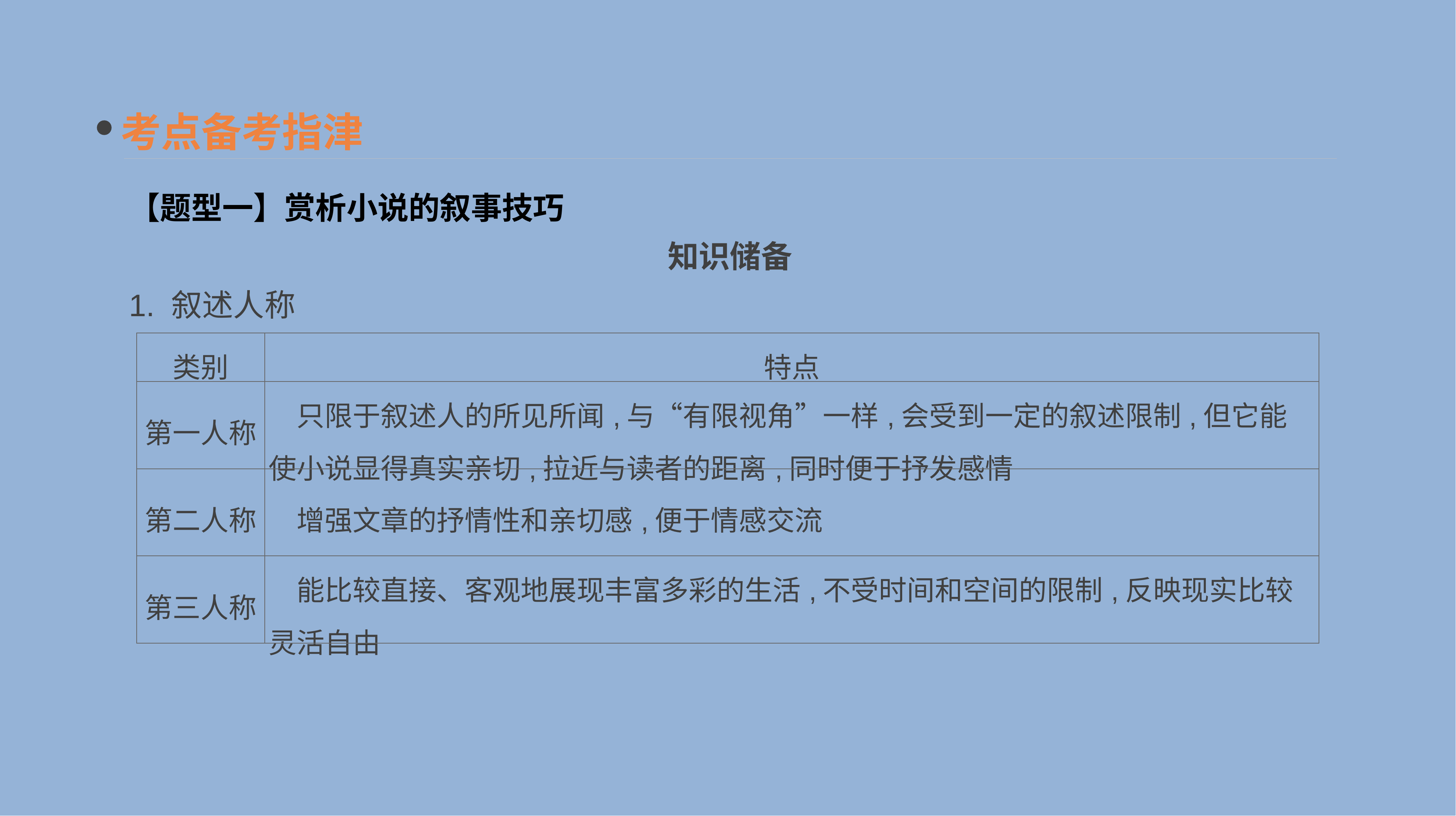

考点备考指津

【题型一】赏析小说的叙事技巧
知识储备
1. 叙述人称
| 类别 | 特点 |
| --- | --- |
| 第一人称 | 只限于叙述人的所见所闻,与“有限视角”一样,会受到一定的叙述限制,但它能使小说显得真实亲切,拉近与读者的距离,同时便于抒发感情 |
| 第二人称 | 增强文章的抒情性和亲切感,便于情感交流 |
| 第三人称 | 能比较直接、客观地展现丰富多彩的生活,不受时间和空间的限制,反映现实比较灵活自由 |